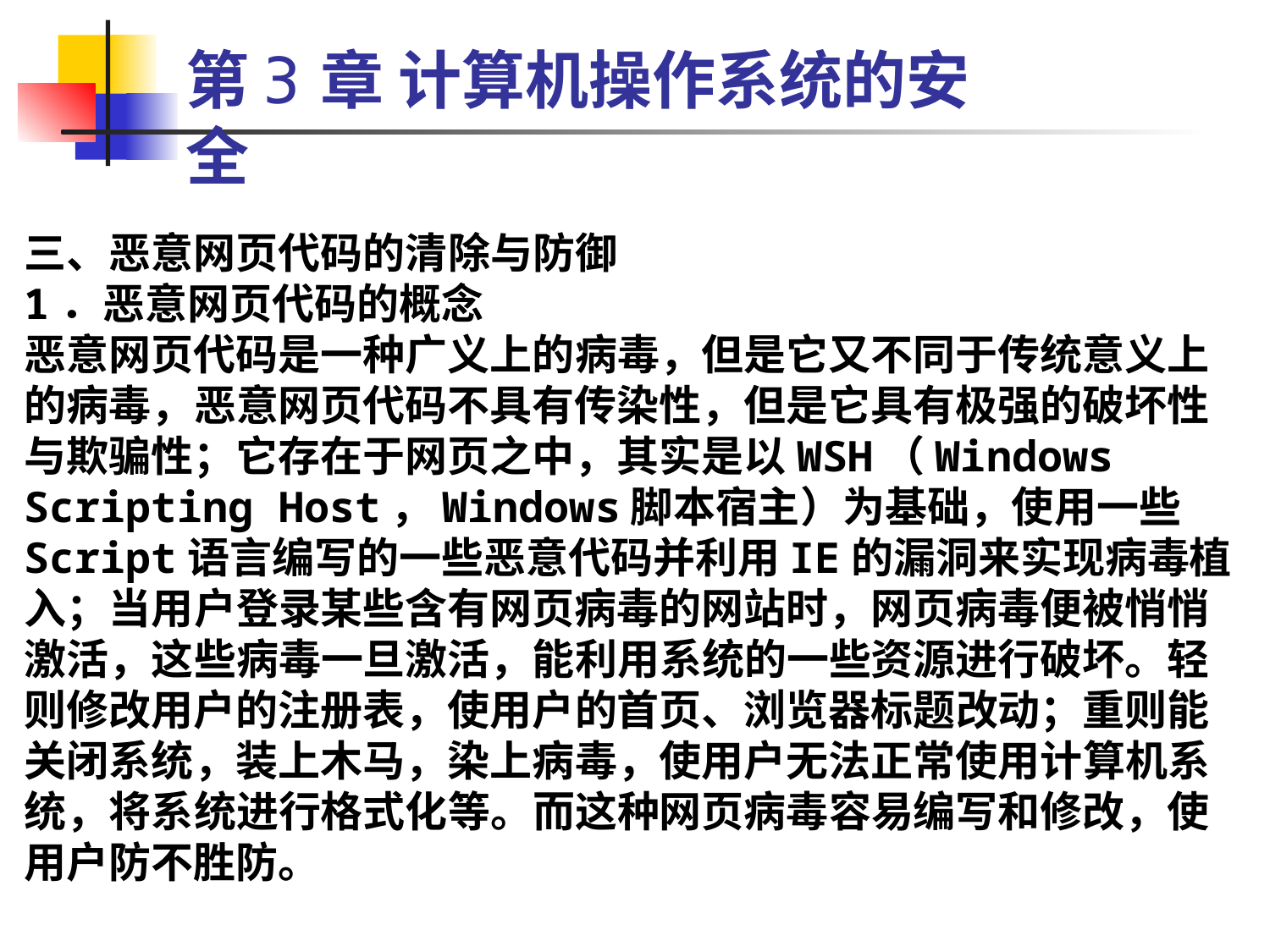

第3章 计算机操作系统的安全
三、恶意网页代码的清除与防御
1．恶意网页代码的概念
恶意网页代码是一种广义上的病毒，但是它又不同于传统意义上的病毒，恶意网页代码不具有传染性，但是它具有极强的破坏性与欺骗性；它存在于网页之中，其实是以WSH（Windows Scripting Host，Windows脚本宿主）为基础，使用一些Script语言编写的一些恶意代码并利用IE的漏洞来实现病毒植入；当用户登录某些含有网页病毒的网站时，网页病毒便被悄悄激活，这些病毒一旦激活，能利用系统的一些资源进行破坏。轻则修改用户的注册表，使用户的首页、浏览器标题改动；重则能关闭系统，装上木马，染上病毒，使用户无法正常使用计算机系统，将系统进行格式化等。而这种网页病毒容易编写和修改，使用户防不胜防。